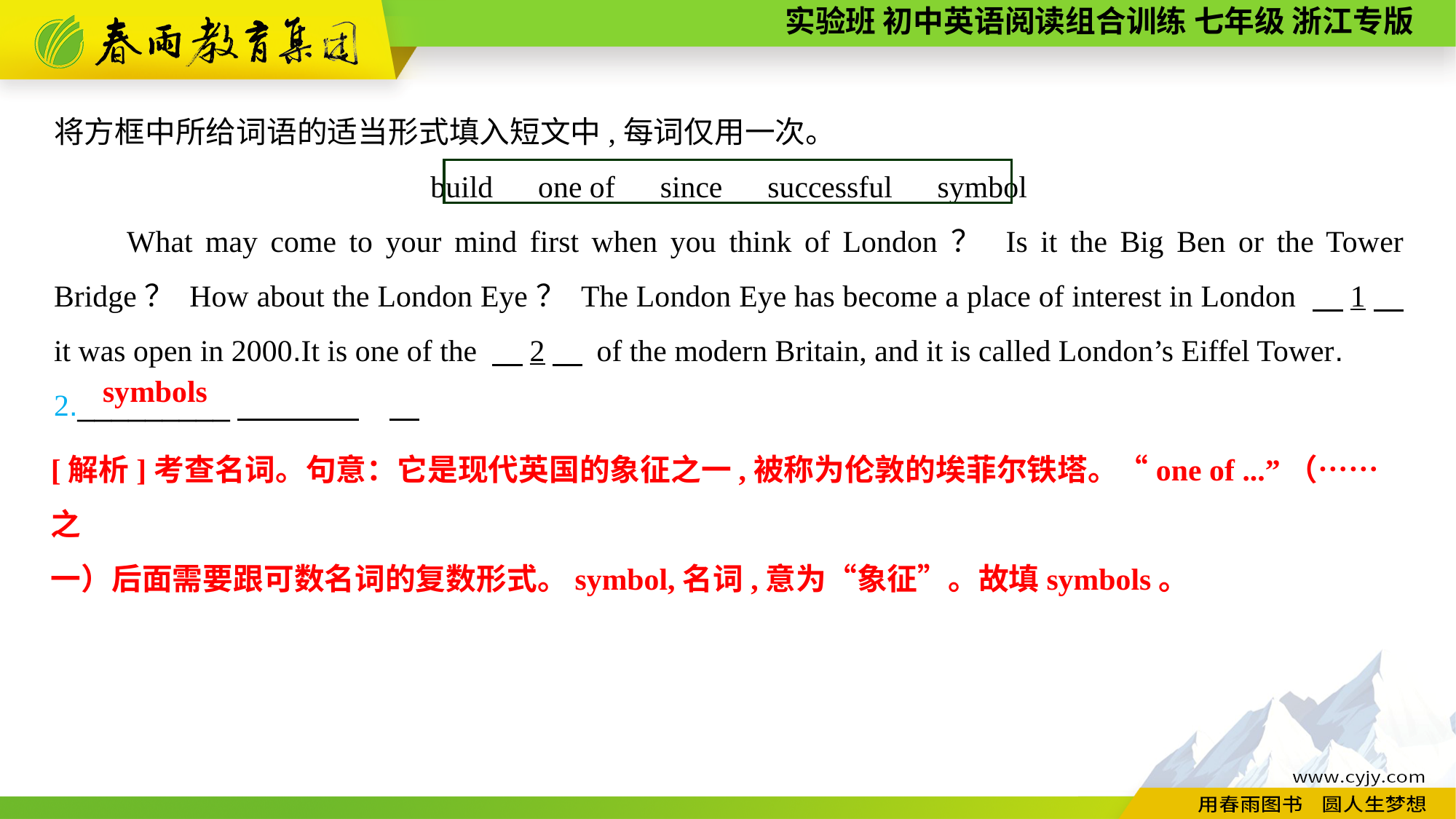

将方框中所给词语的适当形式填入短文中,每词仅用一次。
build　one of　since　successful　symbol
What may come to your mind first when you think of London？ Is it the Big Ben or the Tower Bridge？ How about the London Eye？ The London Eye has become a place of interest in London 　1　 it was open in 2000.It is one of the 　2　 of the modern Britain, and it is called London’s Eiffel Tower.
2._________

symbols
[解析]考查名词。句意：它是现代英国的象征之一,被称为伦敦的埃菲尔铁塔。“one of ...”（……之
一）后面需要跟可数名词的复数形式。symbol,名词,意为“象征”。故填symbols。